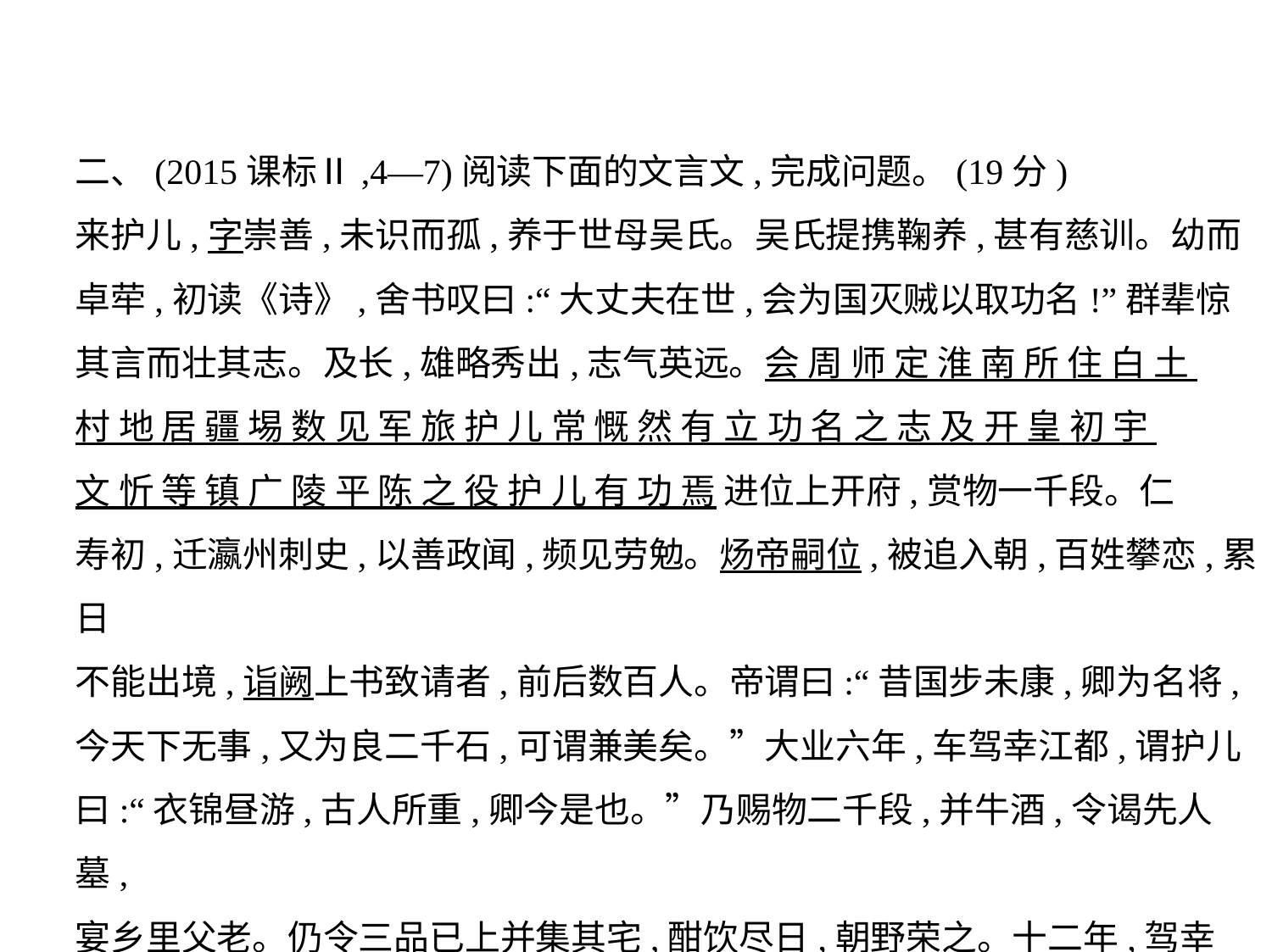

二、(2015课标Ⅱ,4—7)阅读下面的文言文,完成问题。(19分)
来护儿,字崇善,未识而孤,养于世母吴氏。吴氏提携鞠养,甚有慈训。幼而
卓荦,初读《诗》,舍书叹曰:“大丈夫在世,会为国灭贼以取功名!”群辈惊
其言而壮其志。及长,雄略秀出,志气英远。会 周 师 定 淮 南 所 住 白 土
村 地 居 疆 埸 数 见 军 旅 护 儿 常 慨 然 有 立 功 名 之 志 及 开 皇 初 宇
文 忻 等 镇 广 陵 平 陈 之 役 护 儿 有 功 焉 进位上开府,赏物一千段。仁
寿初,迁瀛州刺史,以善政闻,频见劳勉。炀帝嗣位,被追入朝,百姓攀恋,累日
不能出境,诣阙上书致请者,前后数百人。帝谓曰:“昔国步未康,卿为名将,
今天下无事,又为良二千石,可谓兼美矣。”大业六年,车驾幸江都,谓护儿
曰:“衣锦昼游,古人所重,卿今是也。”乃赐物二千段,并牛酒,令谒先人墓,
宴乡里父老。仍令三品已上并集其宅,酣饮尽日,朝野荣之。十二年,驾幸
江都,护儿谏曰:“陛下兴军旅,百姓易咨怨。车驾游幸,深恐非宜。